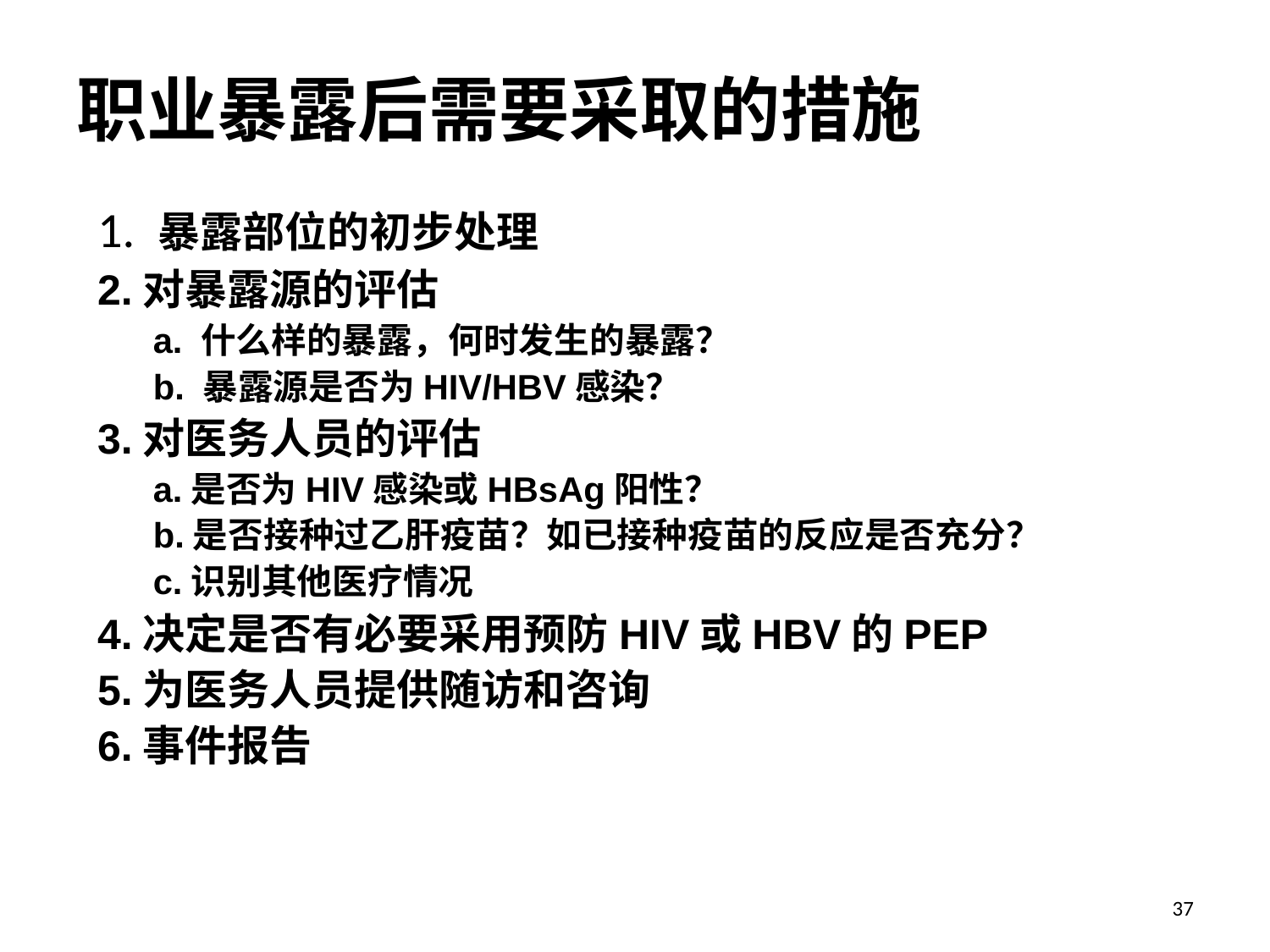

职业暴露后需要采取的措施
1. 暴露部位的初步处理
2.对暴露源的评估
a. 什么样的暴露，何时发生的暴露？
b. 暴露源是否为HIV/HBV感染？
3.对医务人员的评估
a.是否为HIV感染或HBsAg阳性？
b.是否接种过乙肝疫苗？如已接种疫苗的反应是否充分？
c.识别其他医疗情况
4.决定是否有必要采用预防HIV或HBV的PEP
5.为医务人员提供随访和咨询
6.事件报告
37